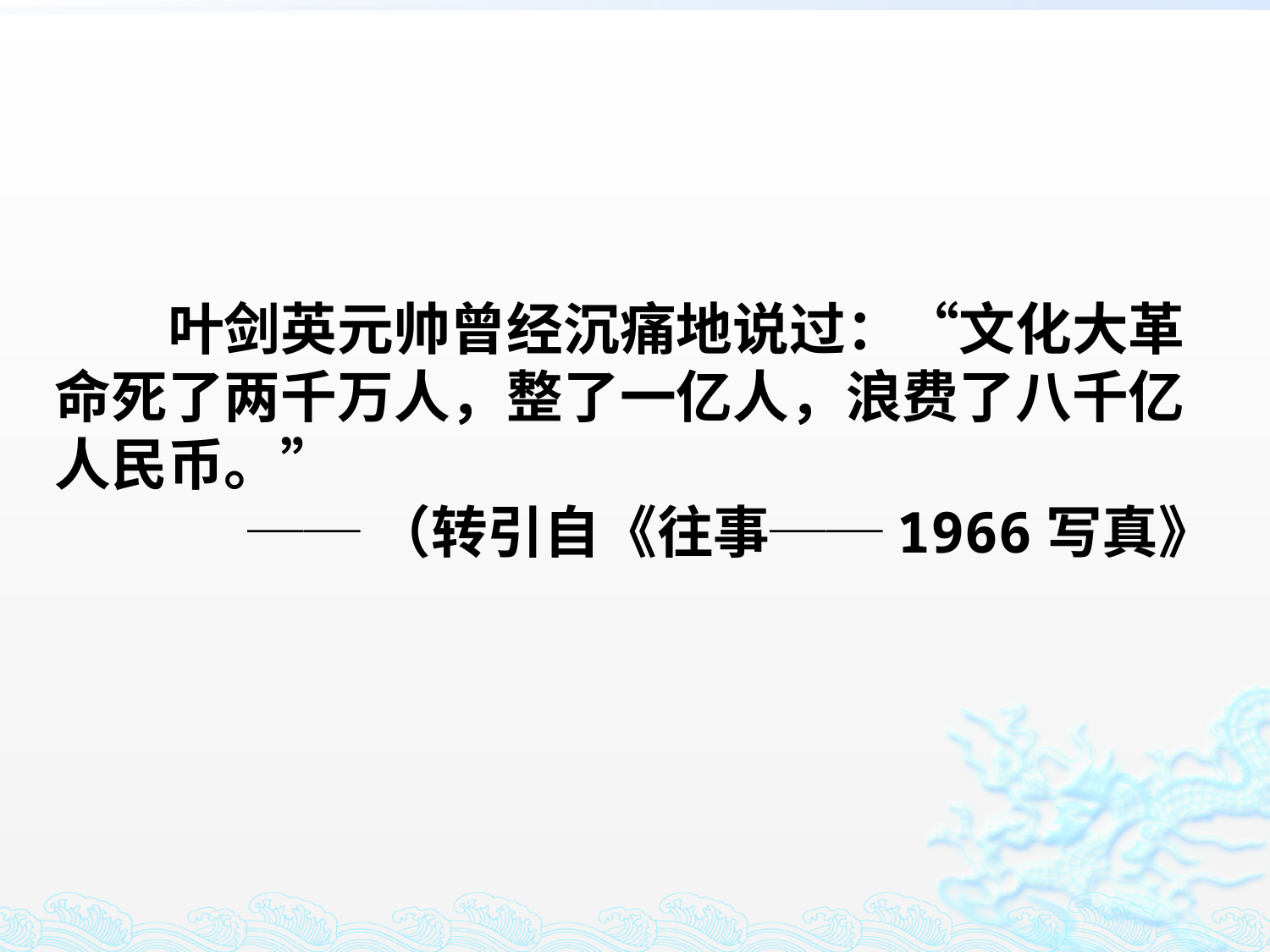

叶剑英元帅曾经沉痛地说过：“文化大革命死了两千万人，整了一亿人，浪费了八千亿人民币。”
          ──（转引自《往事──1966写真》